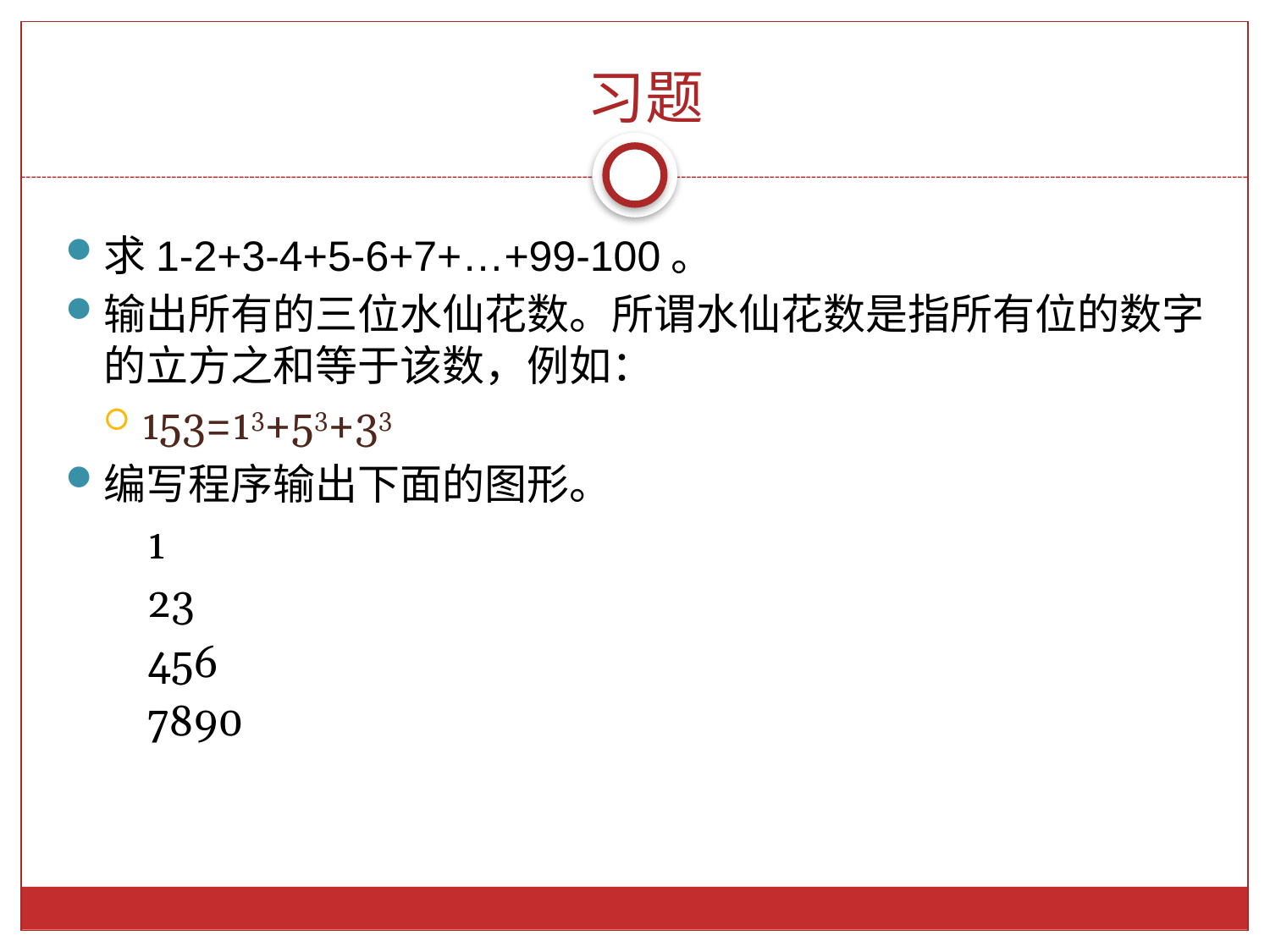

习题
求1-2+3-4+5-6+7+…+99-100。
输出所有的三位水仙花数。所谓水仙花数是指所有位的数字的立方之和等于该数，例如：
153=13+53+33
编写程序输出下面的图形。
1
23
456
7890